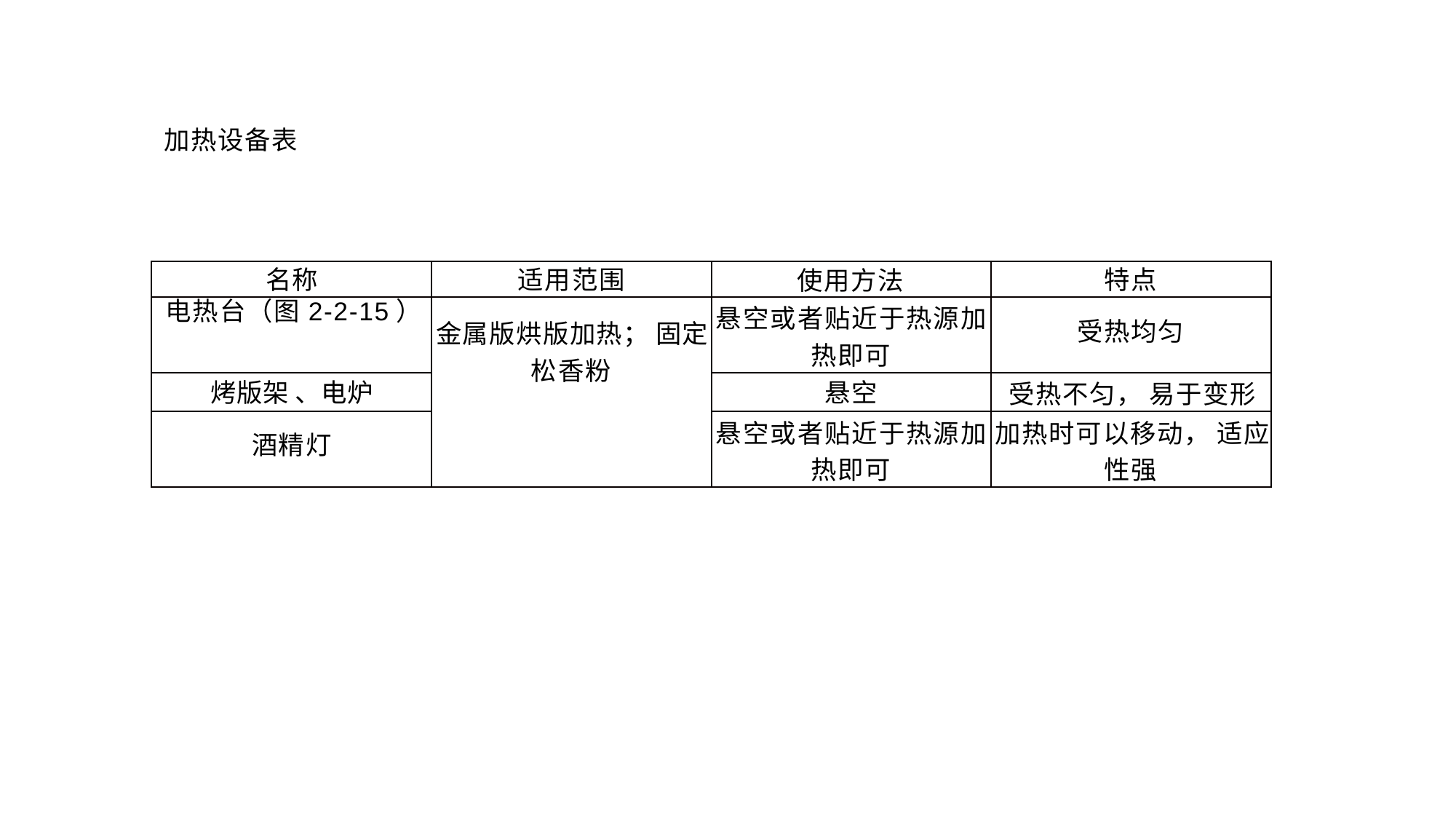

加热设备表
| 名称 | 适用范围 | 使用方法 | 特点 |
| --- | --- | --- | --- |
| 电热台（图2-2-15） | 金属版烘版加热； 固定 松香粉 | 悬空或者贴近于热源加 热即可 | 受热均匀 |
| 烤版架 、电炉 |  | 悬空 | 受热不匀， 易于变形 |
| 酒精灯 |  | 悬空或者贴近于热源加 热即可 | 加热时可以移动， 适应 性强 |